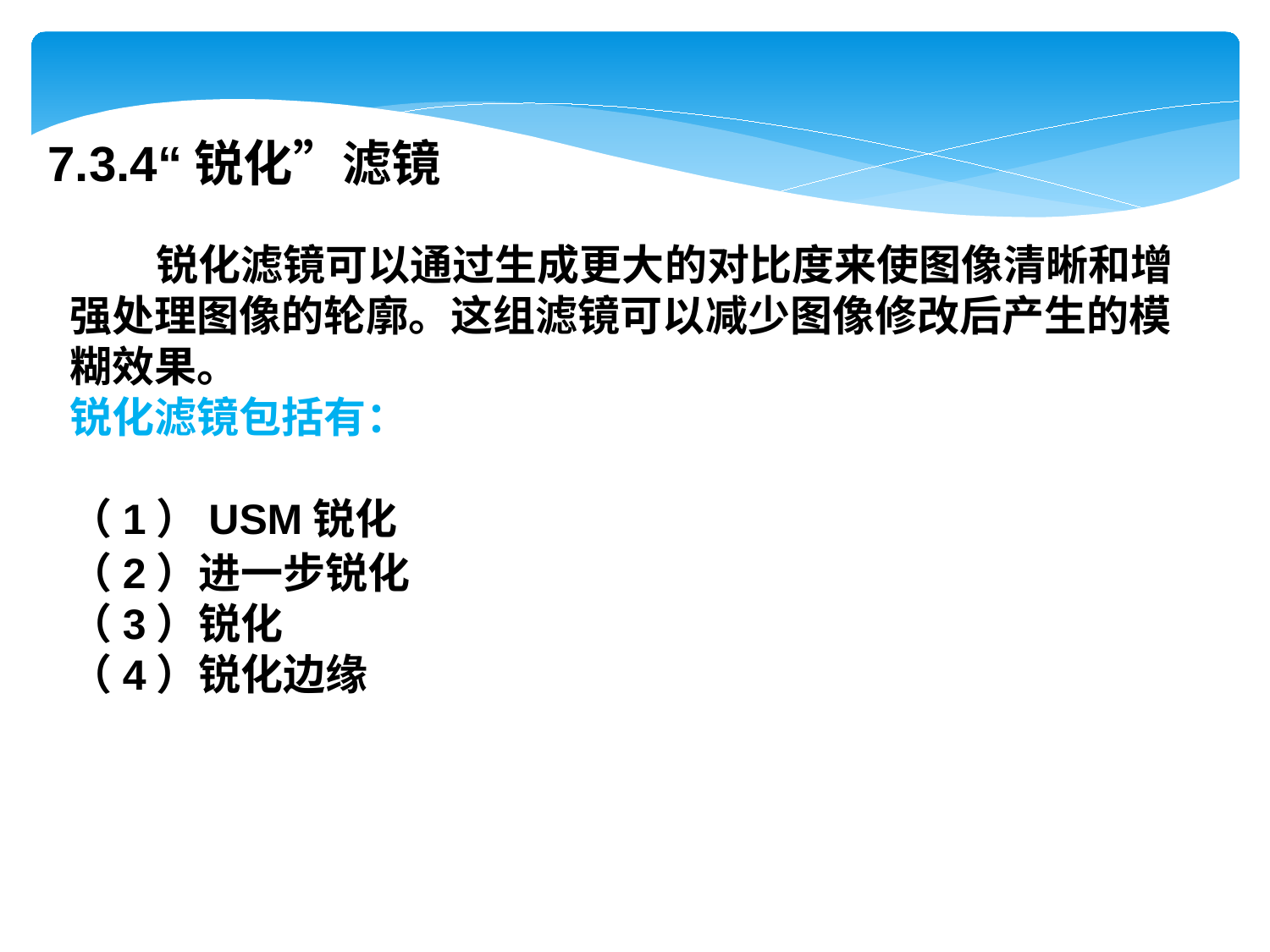

7.3.4“锐化”滤镜
        锐化滤镜可以通过生成更大的对比度来使图像清晰和增
强处理图像的轮廓。这组滤镜可以减少图像修改后产生的模糊效果。
锐化滤镜包括有：

（1）USM锐化

（2）进一步锐化
（3）锐化
（4）锐化边缘